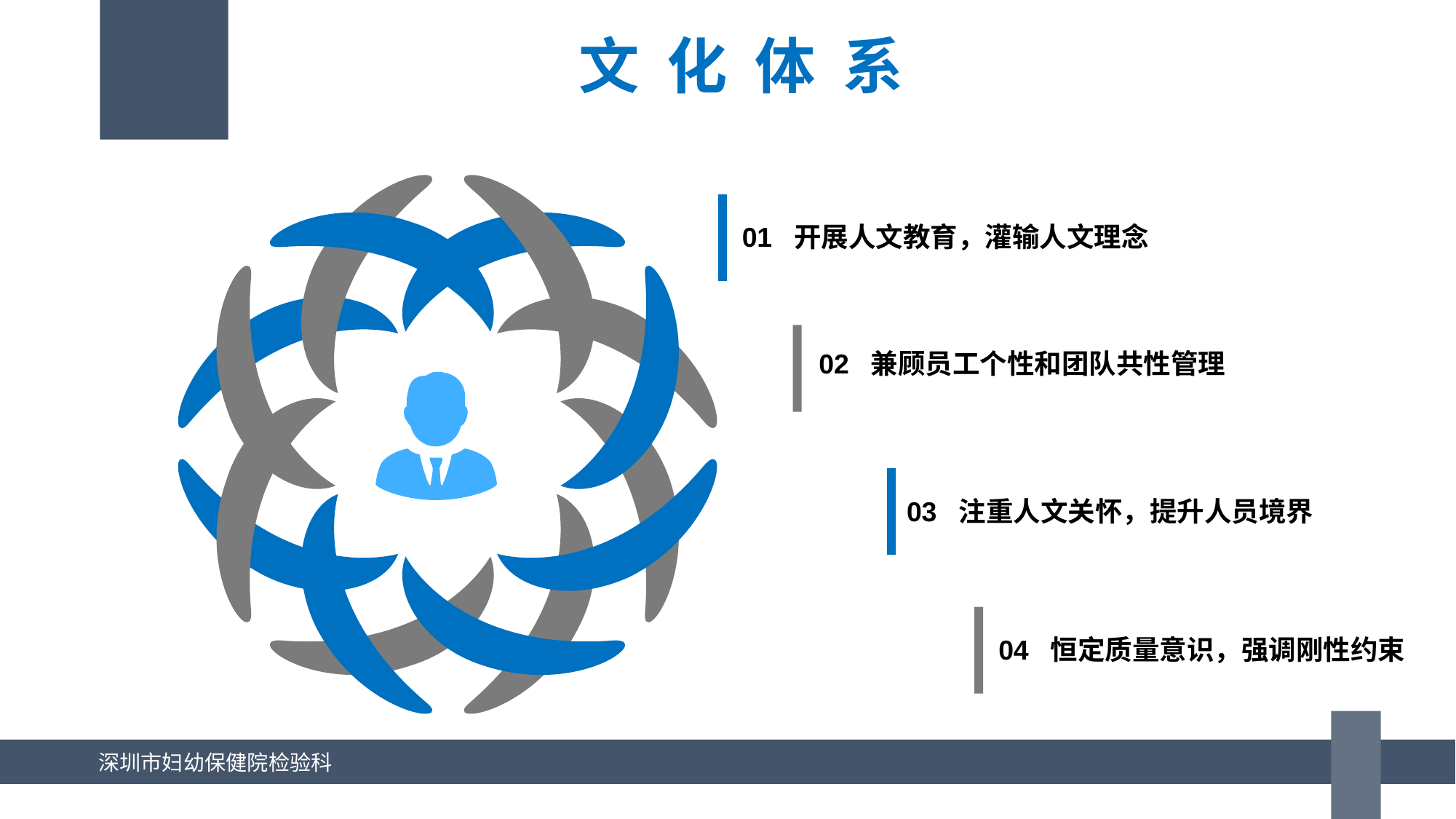

文  化  体  系

01  开展人文教育，灌输人文理念

02  兼顾员工个性和团队共性管理

03  注重人文关怀，提升人员境界

04  恒定质量意识，强调刚性约束